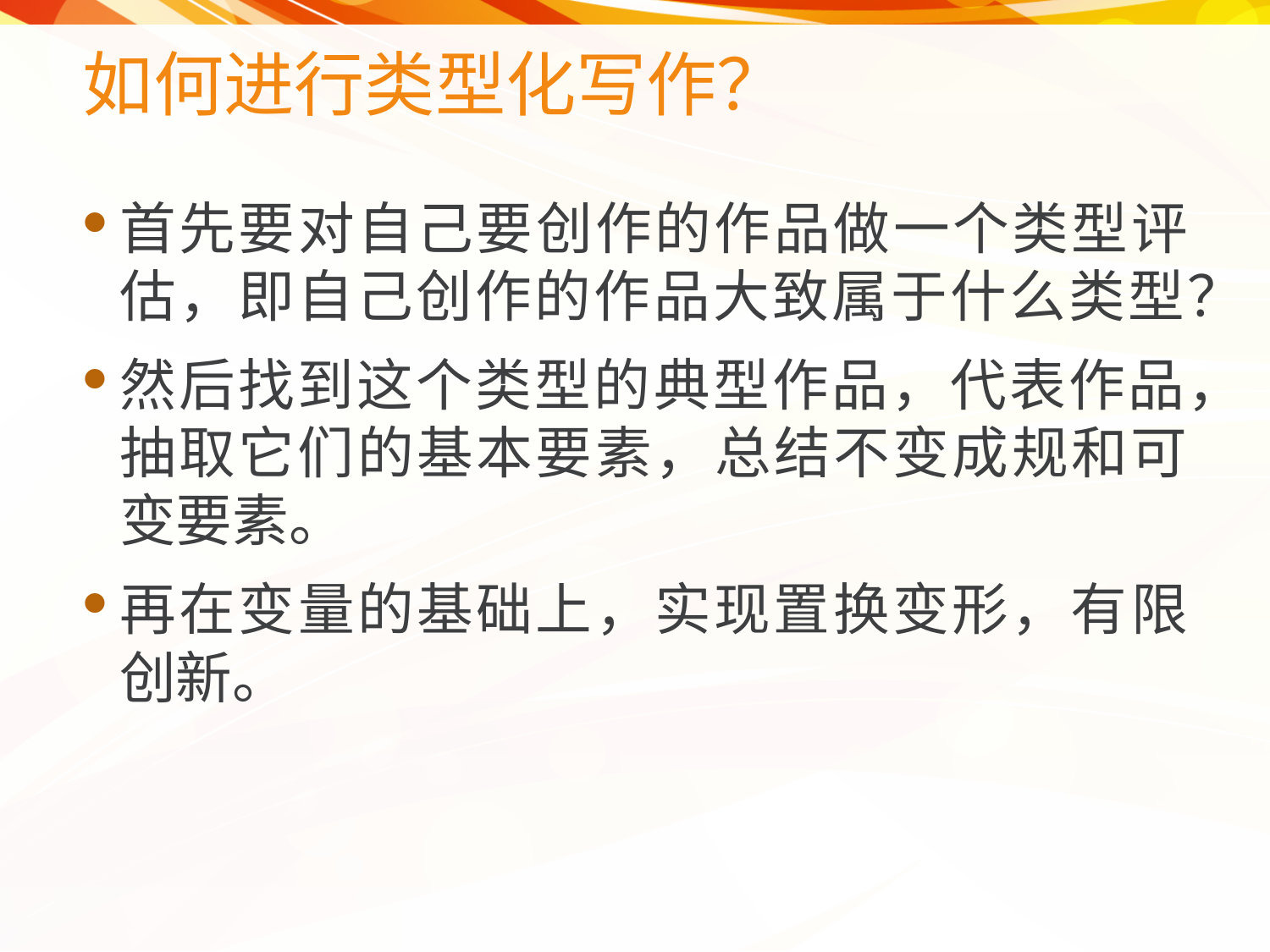

# 如何进行类型化写作？
首先要对自己要创作的作品做一个类型评估，即自己创作的作品大致属于什么类型？
然后找到这个类型的典型作品，代表作品，抽取它们的基本要素，总结不变成规和可变要素。
再在变量的基础上，实现置换变形，有限创新。